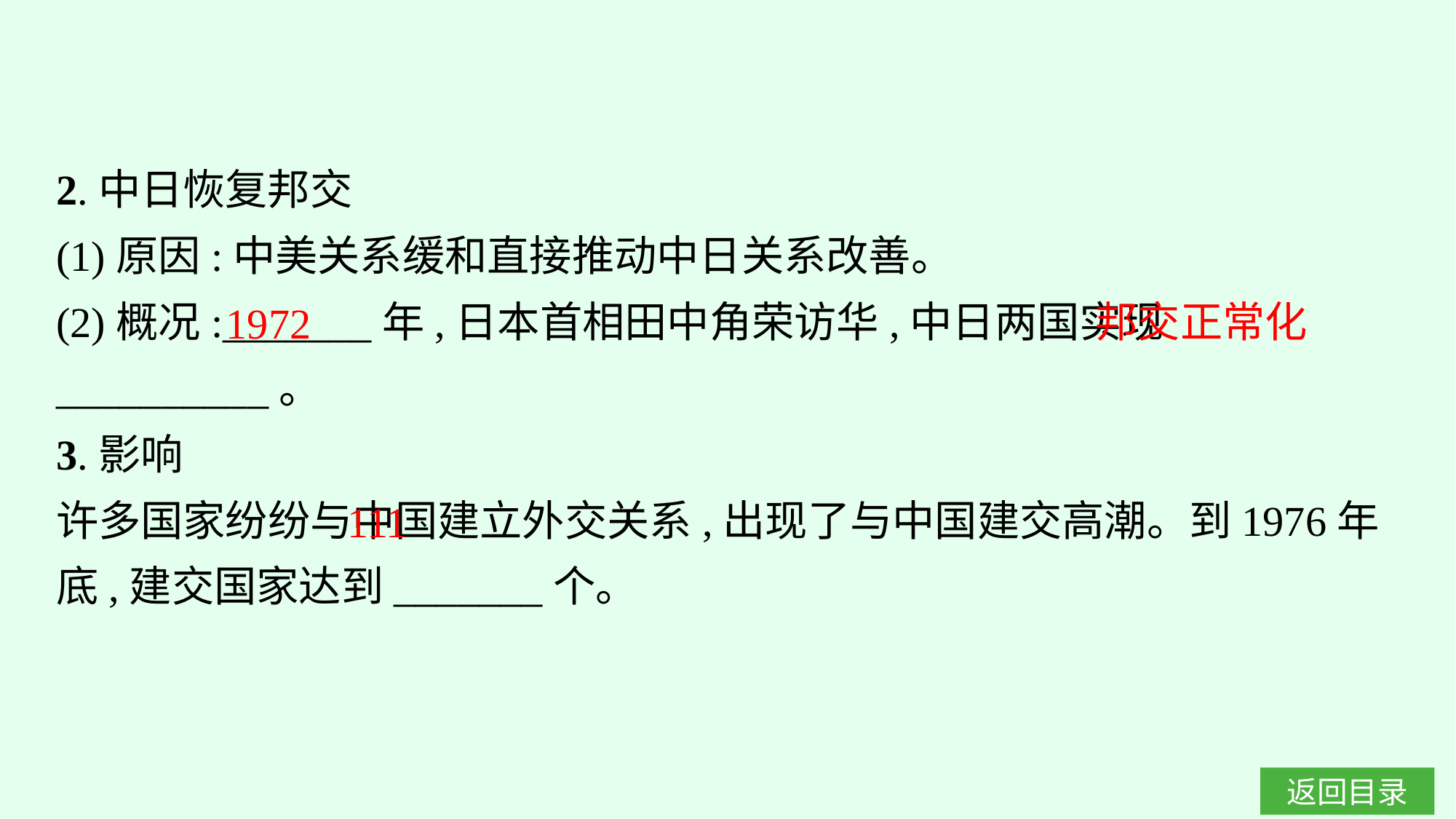

2.中日恢复邦交
(1)原因:中美关系缓和直接推动中日关系改善。
(2)概况:_______年,日本首相田中角荣访华,中日两国实现__________。
3.影响
许多国家纷纷与中国建立外交关系,出现了与中国建交高潮。到1976年底,建交国家达到_______个。
邦交正常化
1972
111